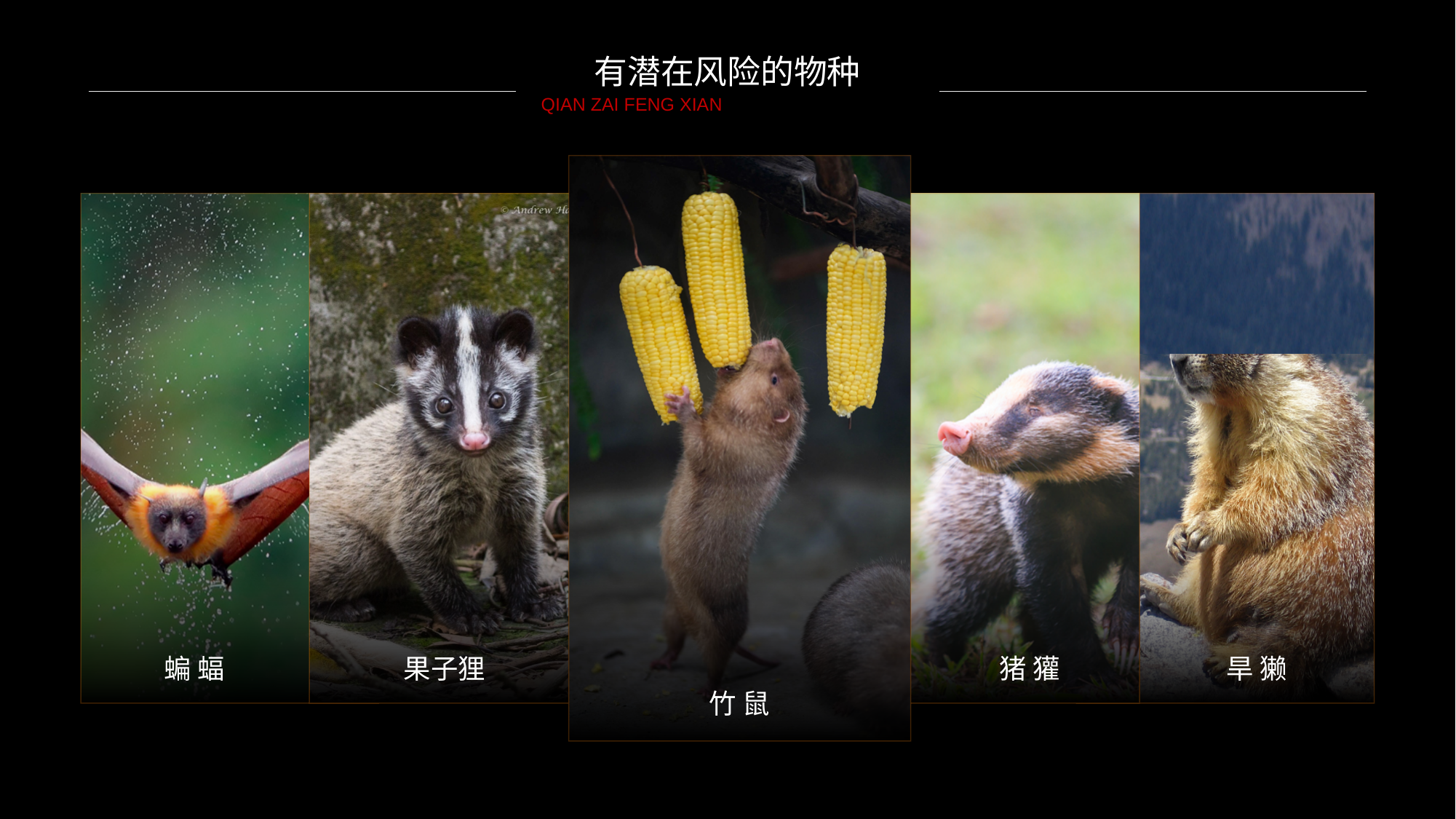

有潜在风险的物种
QIAN ZAI FENG XIAN

蝙 蝠
果子狸
猪 獾
旱 獭
竹 鼠